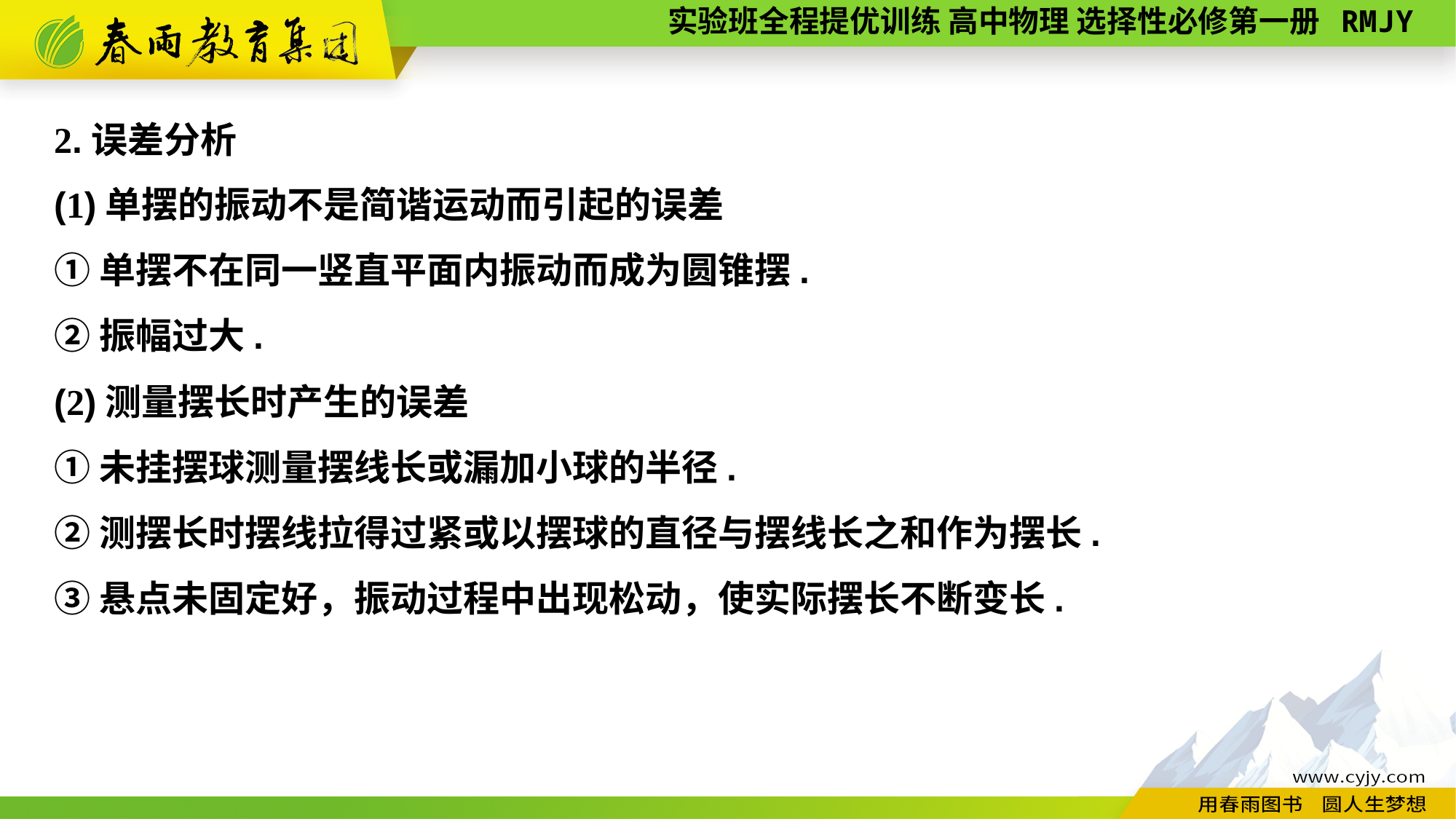

2.误差分析
(1)单摆的振动不是简谐运动而引起的误差
①单摆不在同一竖直平面内振动而成为圆锥摆.
②振幅过大.
(2)测量摆长时产生的误差
①未挂摆球测量摆线长或漏加小球的半径.
②测摆长时摆线拉得过紧或以摆球的直径与摆线长之和作为摆长.
③悬点未固定好，振动过程中出现松动，使实际摆长不断变长.